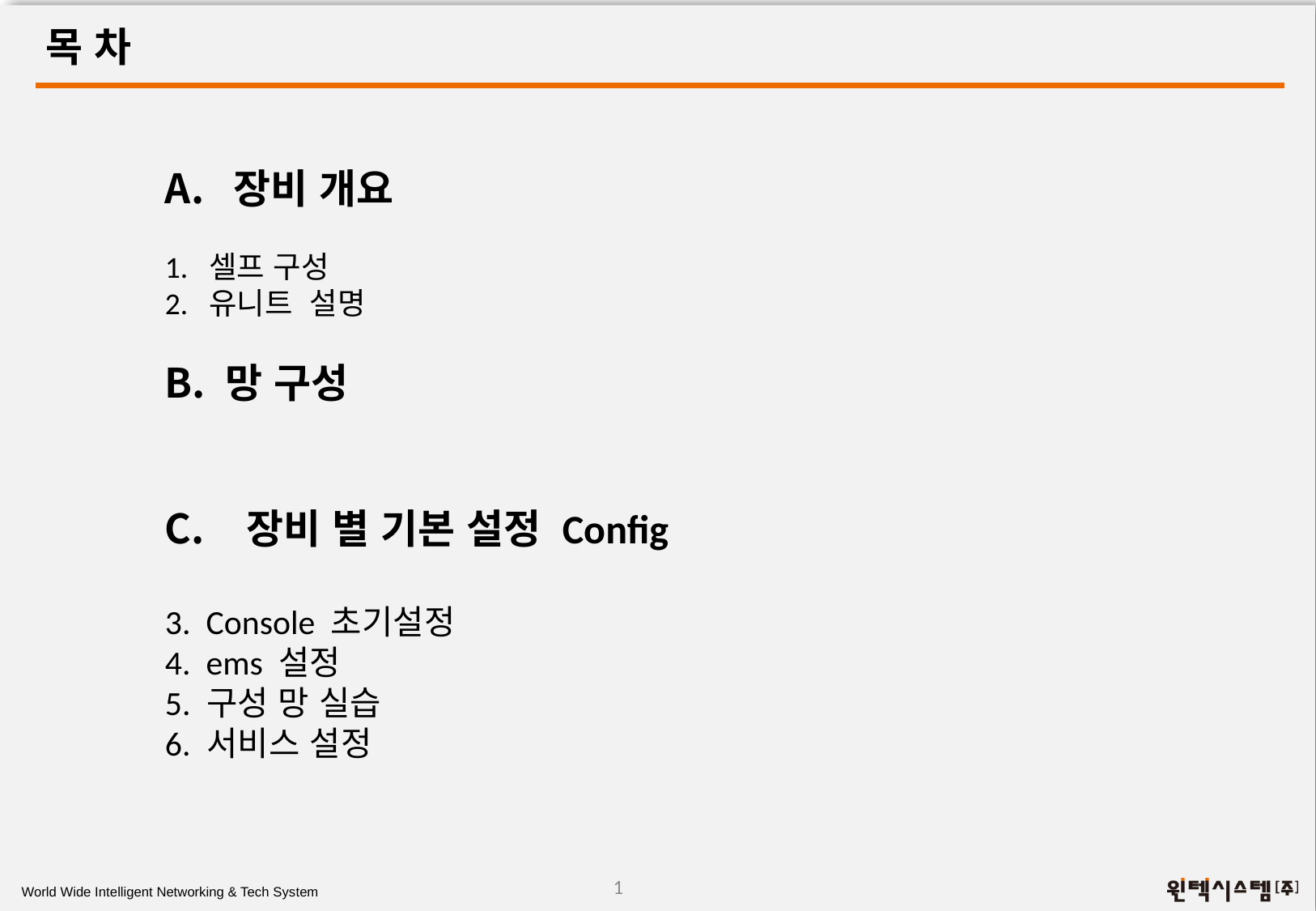

목 차
장비 개요

1.  셀프 구성
2.  유니트  설명

망 구성

 장비 별 기본 설정 Config

3.  Console 초기설정
4.  ems 설정
5. 구성 망 실습
6. 서비스 설정
1